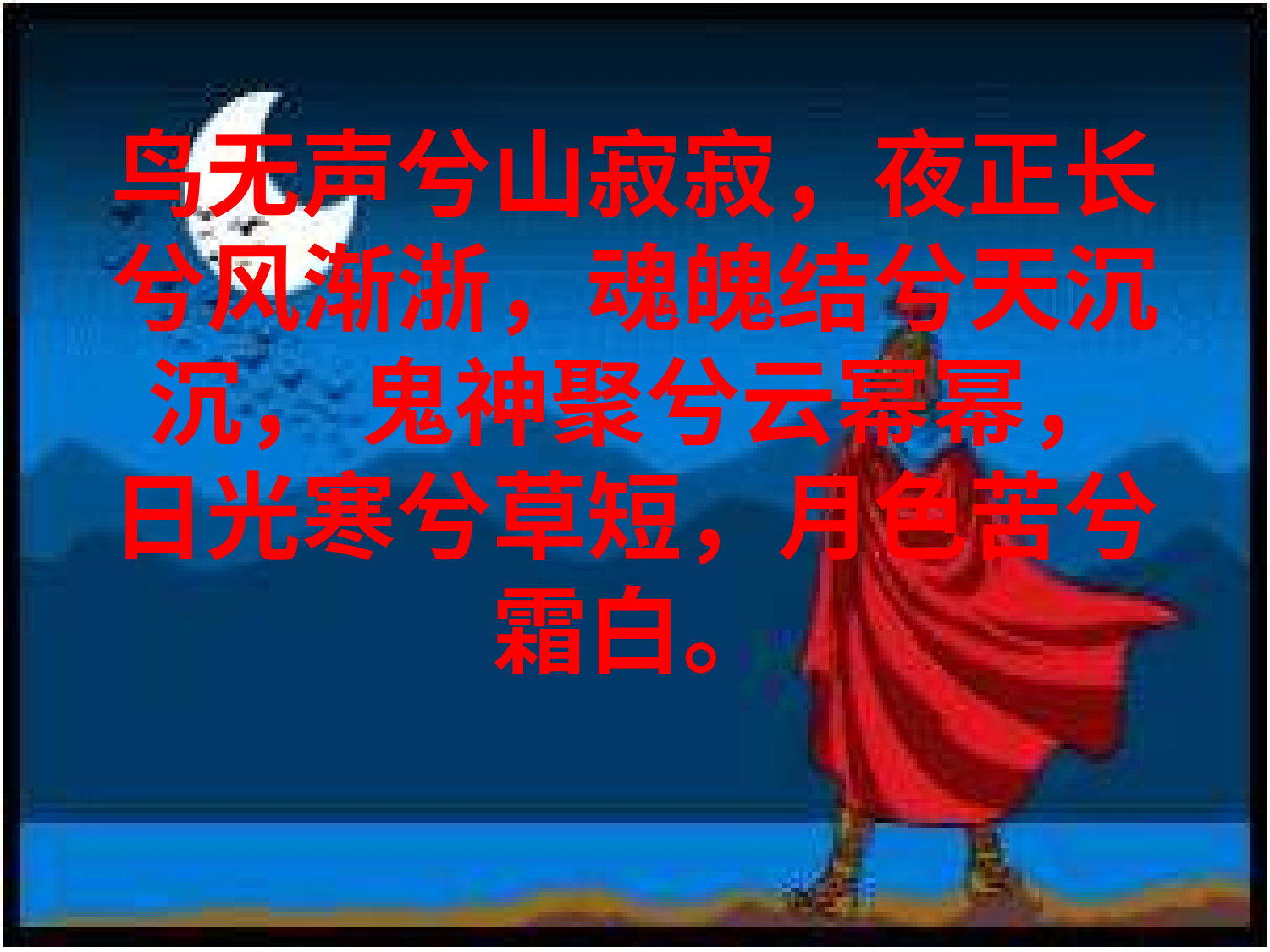

# 鸟无声兮山寂寂，夜正长兮风渐浙，魂魄结兮天沉沉， 鬼神聚兮云幂幂，日光寒兮草短，月色苦兮霜白。